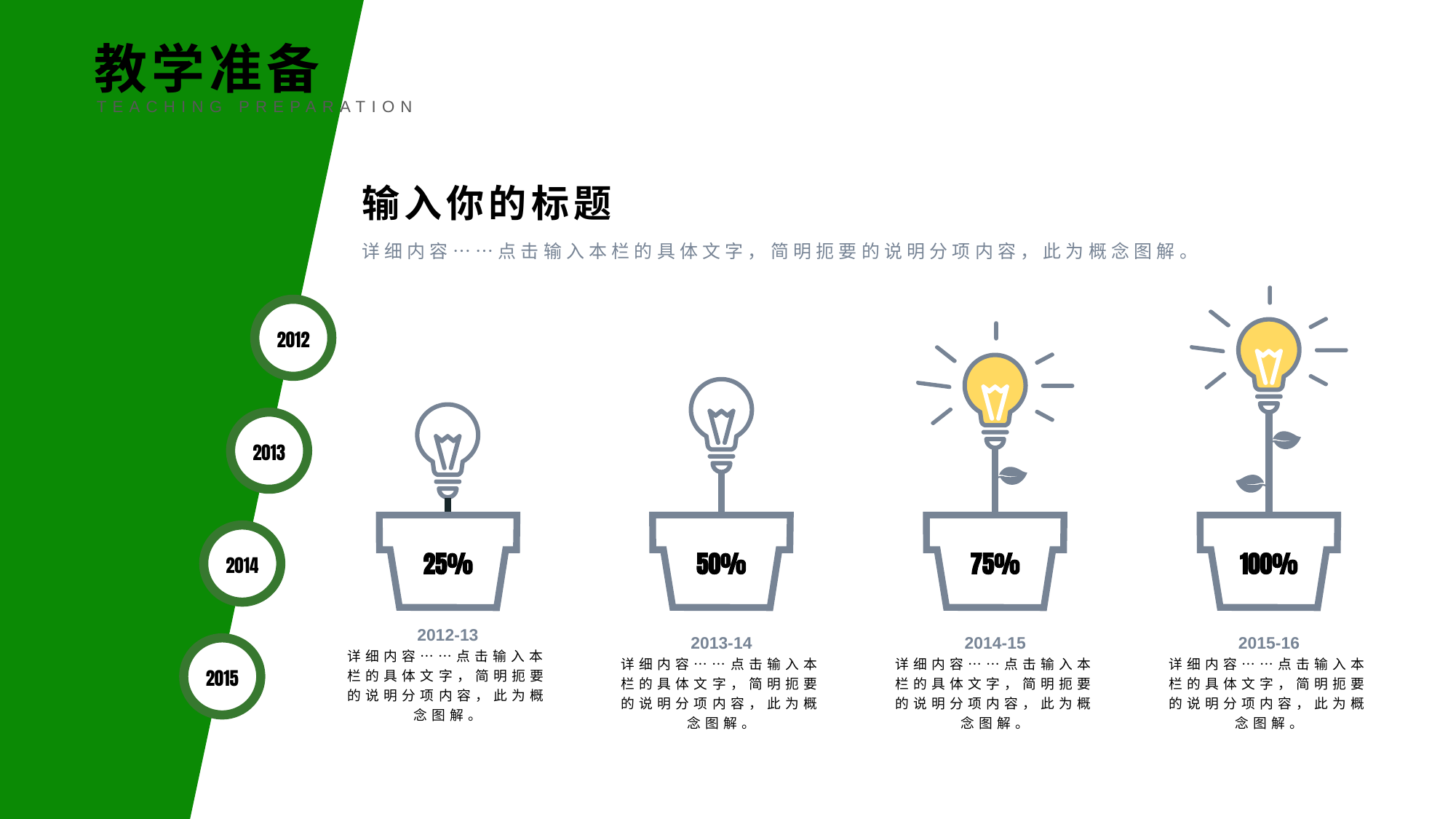

教学准备
TEACHING PREPARATION
输入你的标题
详细内容……点击输入本栏的具体文字，简明扼要的说明分项内容，此为概念图解。

2012

2013
25%
50%
75%
100%
2014
2012-13
详细内容……点击输入本栏的具体文字，简明扼要的说明分项内容，此为概念图解。
2013-14
详细内容……点击输入本栏的具体文字，简明扼要的说明分项内容，此为概念图解。
2014-15
详细内容……点击输入本栏的具体文字，简明扼要的说明分项内容，此为概念图解。
2015-16
详细内容……点击输入本栏的具体文字，简明扼要的说明分项内容，此为概念图解。
2015